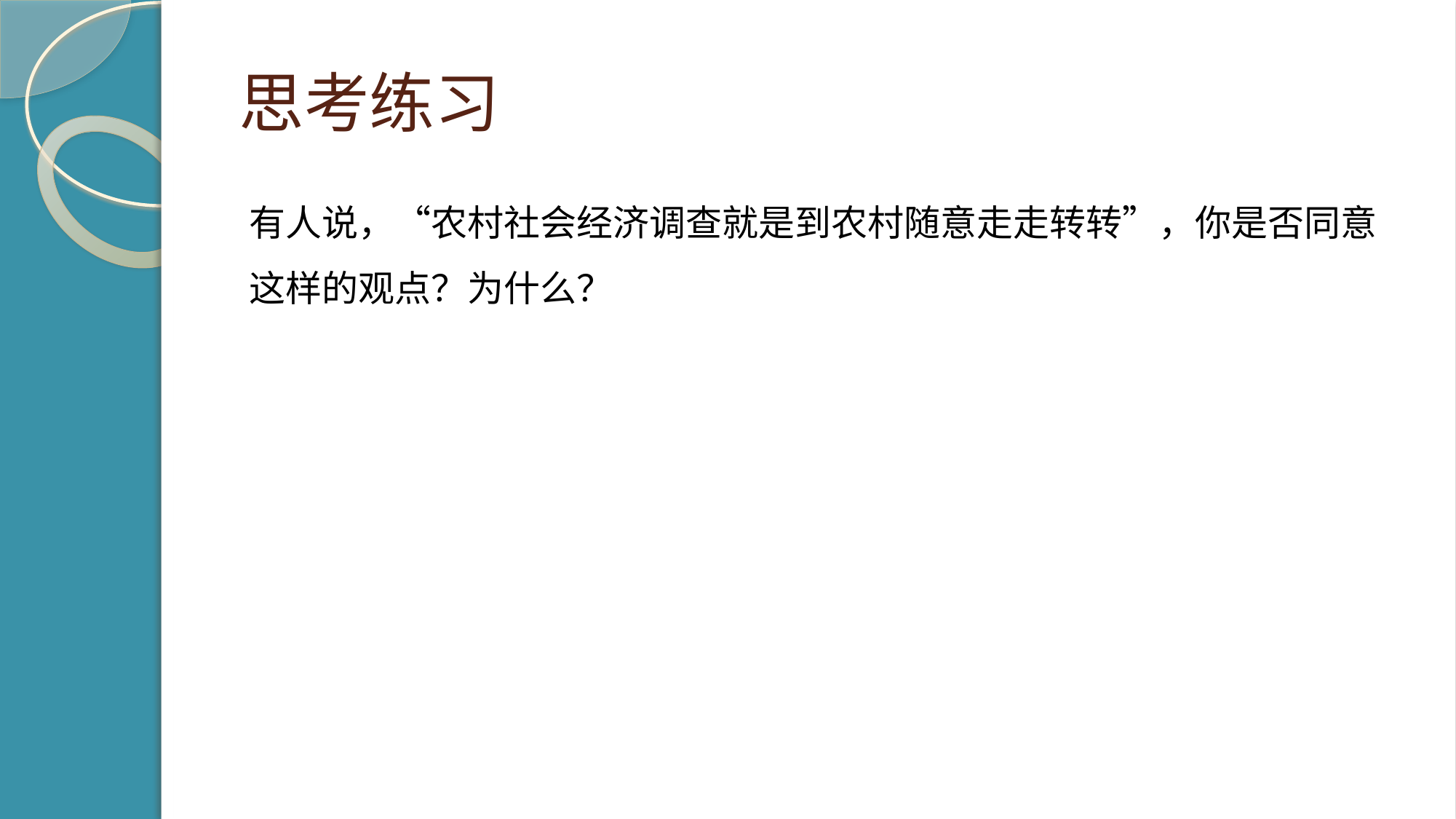

# 思考练习
有人说，“农村社会经济调查就是到农村随意走走转转”，你是否同意这样的观点？为什么？